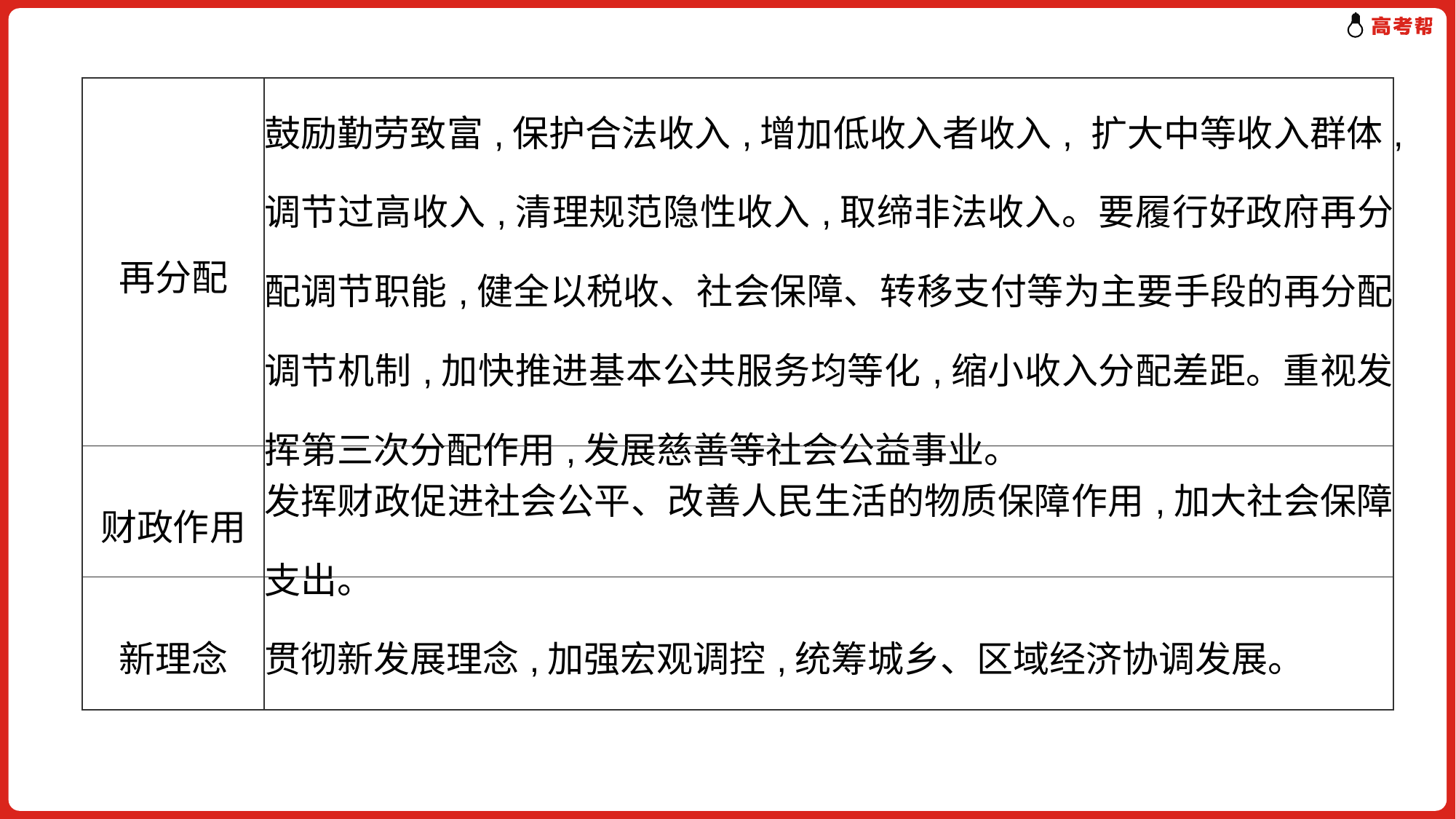

| 再分配 | 鼓励勤劳致富,保护合法收入,增加低收入者收入, 扩大中等收入群体,调节过高收入,清理规范隐性收入,取缔非法收入。要履行好政府再分配调节职能,健全以税收、社会保障、转移支付等为主要手段的再分配调节机制,加快推进基本公共服务均等化,缩小收入分配差距。重视发挥第三次分配作用,发展慈善等社会公益事业。 |
| --- | --- |
| 财政作用 | 发挥财政促进社会公平、改善人民生活的物质保障作用,加大社会保障支出。 |
| 新理念 | 贯彻新发展理念,加强宏观调控,统筹城乡、区域经济协调发展。 |